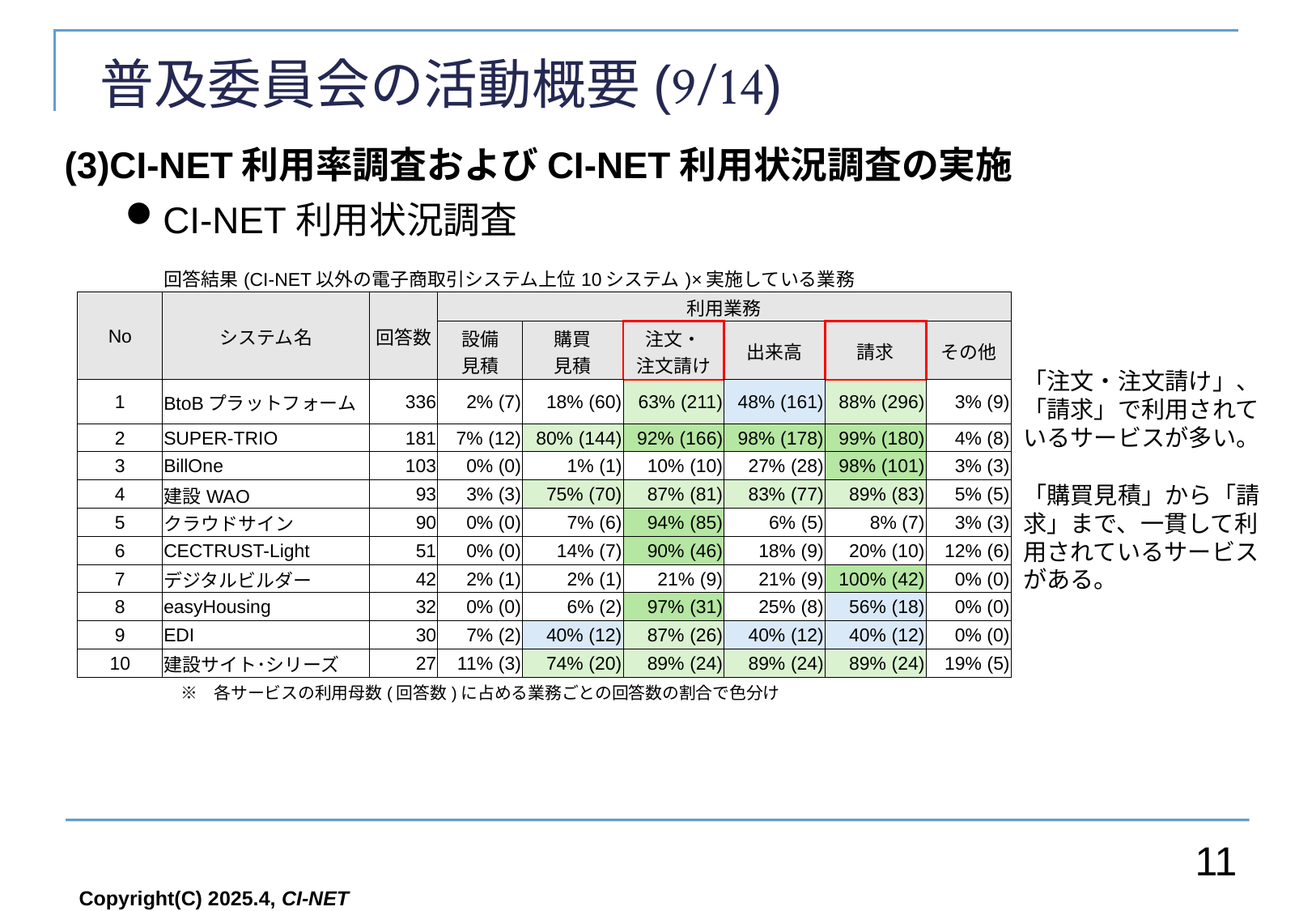

# 普及委員会の活動概要(9/14)
(3)CI-NET利用率調査およびCI-NET利用状況調査の実施
CI-NET利用状況調査
|  | 回答結果(CI-NET以外の電子商取引システム上位10システム)×実施している業務 |  |  |  |  |  |  |  |
| --- | --- | --- | --- | --- | --- | --- | --- | --- |
| No | システム名 | 回答数 | 利用業務 |  |  |  |  |  |
|  |  |  | 設備 見積 | 購買 見積 | 注文・ 注文請け | 出来高 | 請求 | その他 |
| 1 | BtoBプラットフォーム | 336 | 2% (7) | 18% (60) | 63% (211) | 48% (161) | 88% (296) | 3% (9) |
| 2 | SUPER-TRIO | 181 | 7% (12) | 80% (144) | 92% (166) | 98% (178) | 99% (180) | 4% (8) |
| 3 | BillOne | 103 | 0% (0) | 1% (1) | 10% (10) | 27% (28) | 98% (101) | 3% (3) |
| 4 | 建設WAO | 93 | 3% (3) | 75% (70) | 87% (81) | 83% (77) | 89% (83) | 5% (5) |
| 5 | クラウドサイン | 90 | 0% (0) | 7% (6) | 94% (85) | 6% (5) | 8% (7) | 3% (3) |
| 6 | CECTRUST-Light | 51 | 0% (0) | 14% (7) | 90% (46) | 18% (9) | 20% (10) | 12% (6) |
| 7 | デジタルビルダー | 42 | 2% (1) | 2% (1) | 21% (9) | 21% (9) | 100% (42) | 0% (0) |
| 8 | easyHousing | 32 | 0% (0) | 6% (2) | 97% (31) | 25% (8) | 56% (18) | 0% (0) |
| 9 | EDI | 30 | 7% (2) | 40% (12) | 87% (26) | 40% (12) | 40% (12) | 0% (0) |
| 10 | 建設サイト･シリーズ | 27 | 11% (3) | 74% (20) | 89% (24) | 89% (24) | 89% (24) | 19% (5) |
|  | ※　各サービスの利用母数(回答数)に占める業務ごとの回答数の割合で色分け |  |  |  |  |  |  |  |
「注文・注文請け」、「請求」で利用されているサービスが多い。
「購買見積」から「請求」まで、一貫して利用されているサービスがある。
11